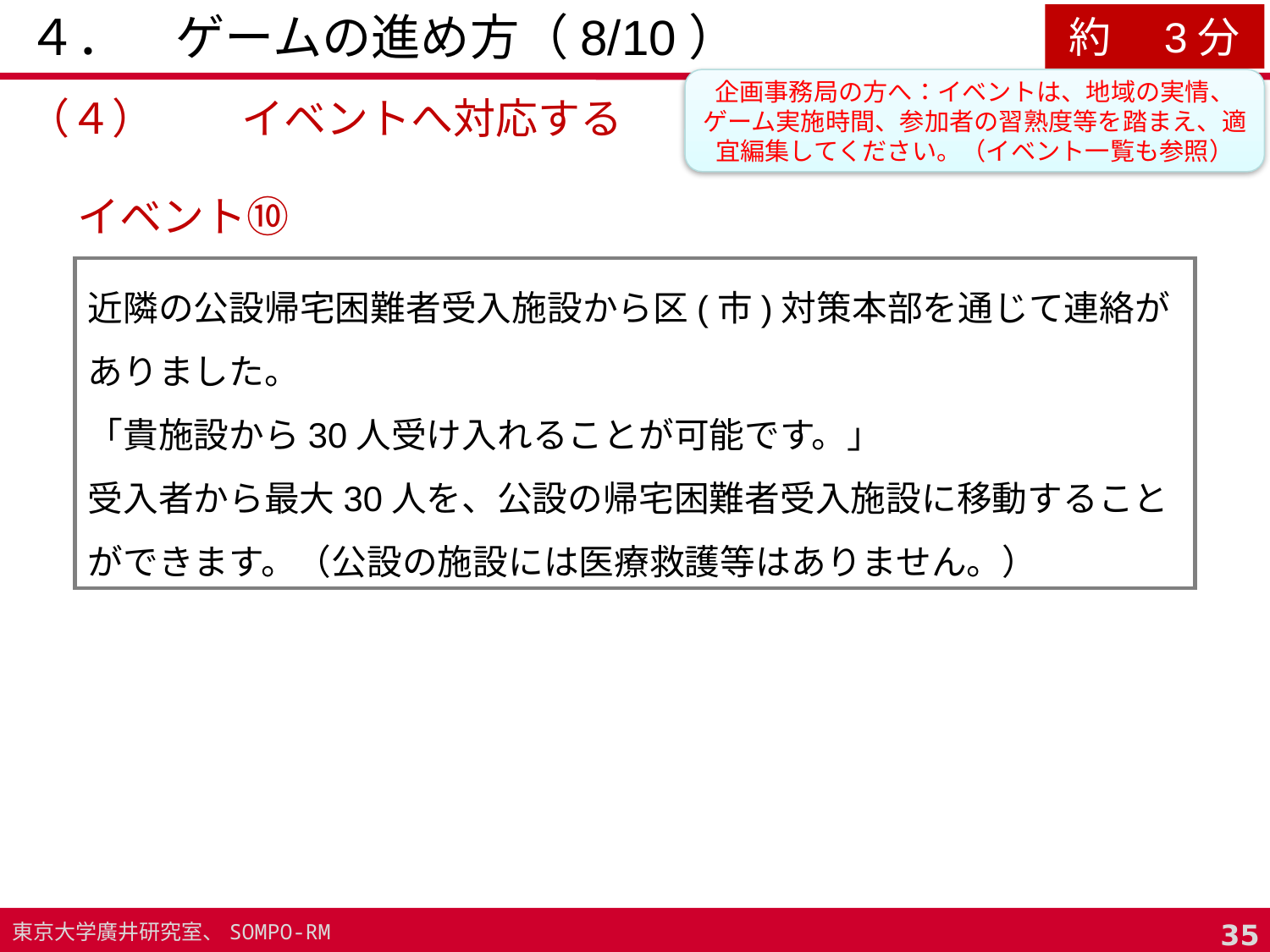

# ４．　ゲームの進め方（8/10）
約　3分
企画事務局の方へ：イベントは、地域の実情、ゲーム実施時間、参加者の習熟度等を踏まえ、適宜編集してください。（イベント一覧も参照）
（４）	イベントへ対応する
イベント⑩
近隣の公設帰宅困難者受入施設から区(市)対策本部を通じて連絡がありました。
「貴施設から30人受け入れることが可能です。」
受入者から最大30人を、公設の帰宅困難者受入施設に移動することができます。（公設の施設には医療救護等はありません。）
35